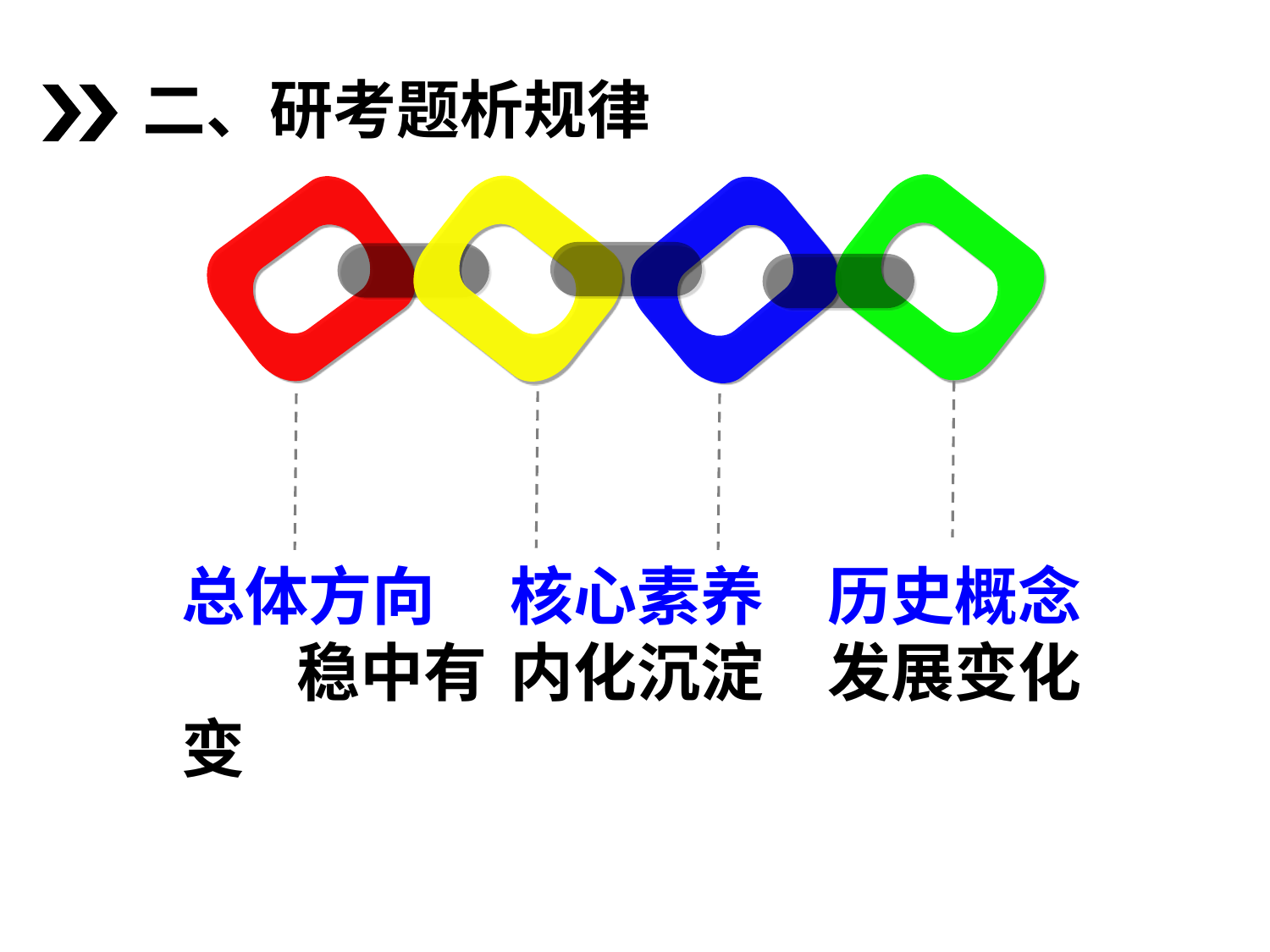

二、研考题析规律

总体方向             稳中有变
处本
核心素养    内化沉淀处本
历史概念    发展变化处本
输入标题
请在此处输入你的文本
输入标题